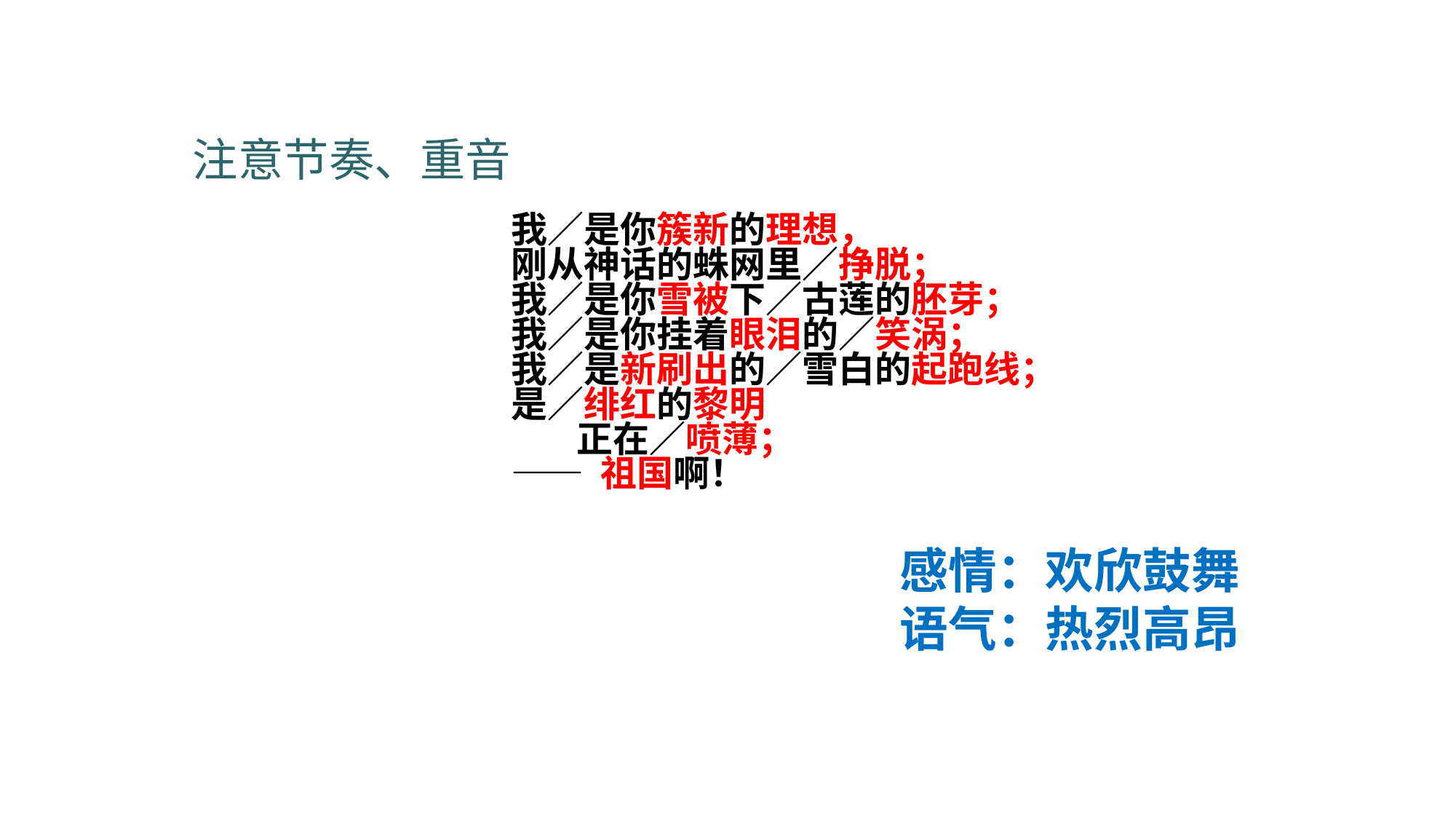

注意节奏、重音
我／是你簇新的理想，
刚从神话的蛛网里／挣脱；
我／是你雪被下／古莲的胚芽；
我／是你挂着眼泪的／笑涡；
我／是新刷出的／雪白的起跑线；
是／绯红的黎明
       正在／喷薄；
—— 祖国啊！
感情：欢欣鼓舞
语气：热烈高昂